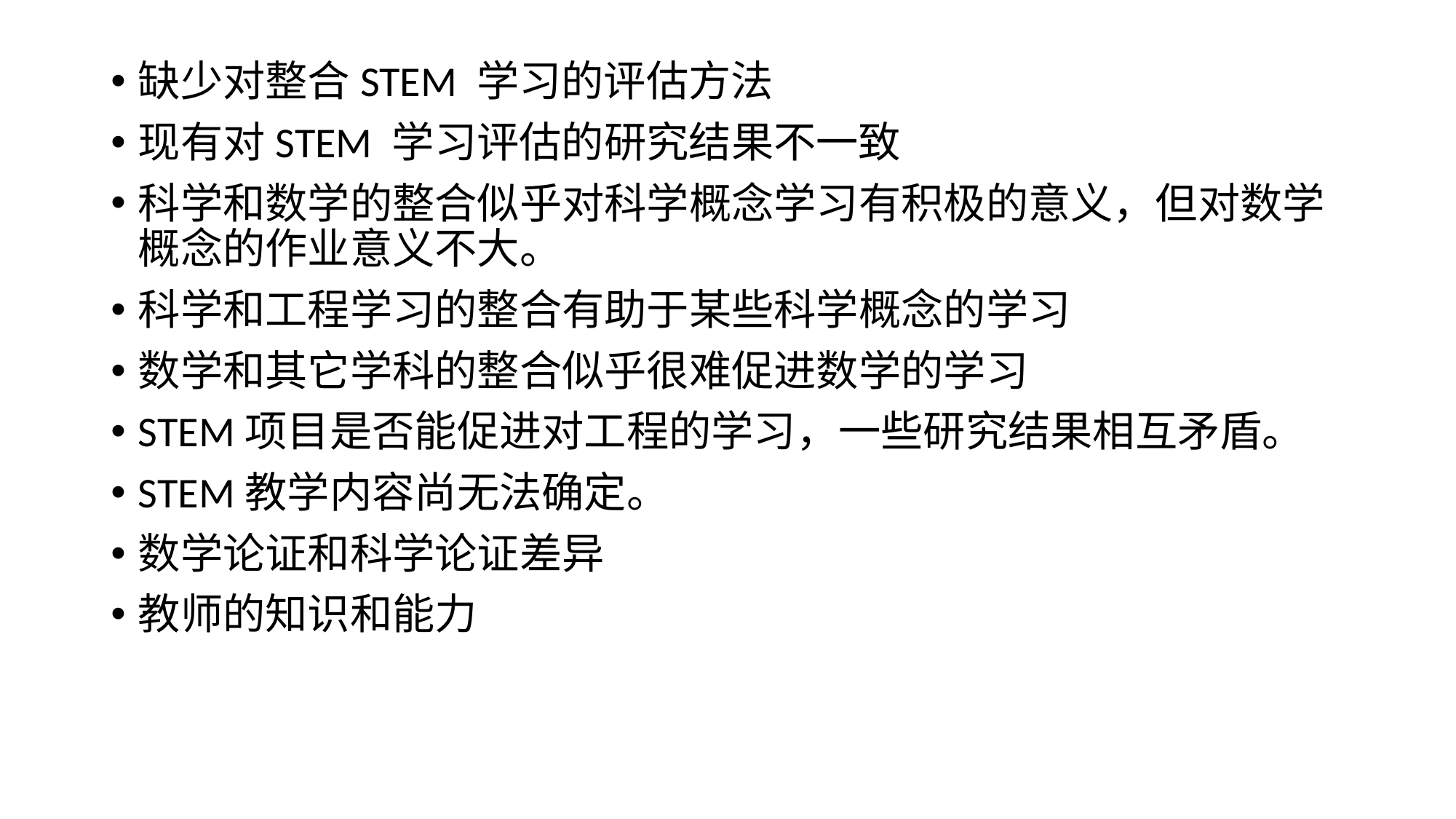

缺少对整合STEM 学习的评估方法
现有对STEM 学习评估的研究结果不一致
科学和数学的整合似乎对科学概念学习有积极的意义，但对数学概念的作业意义不大。
科学和工程学习的整合有助于某些科学概念的学习
数学和其它学科的整合似乎很难促进数学的学习
STEM项目是否能促进对工程的学习，一些研究结果相互矛盾。
STEM教学内容尚无法确定。
数学论证和科学论证差异
教师的知识和能力